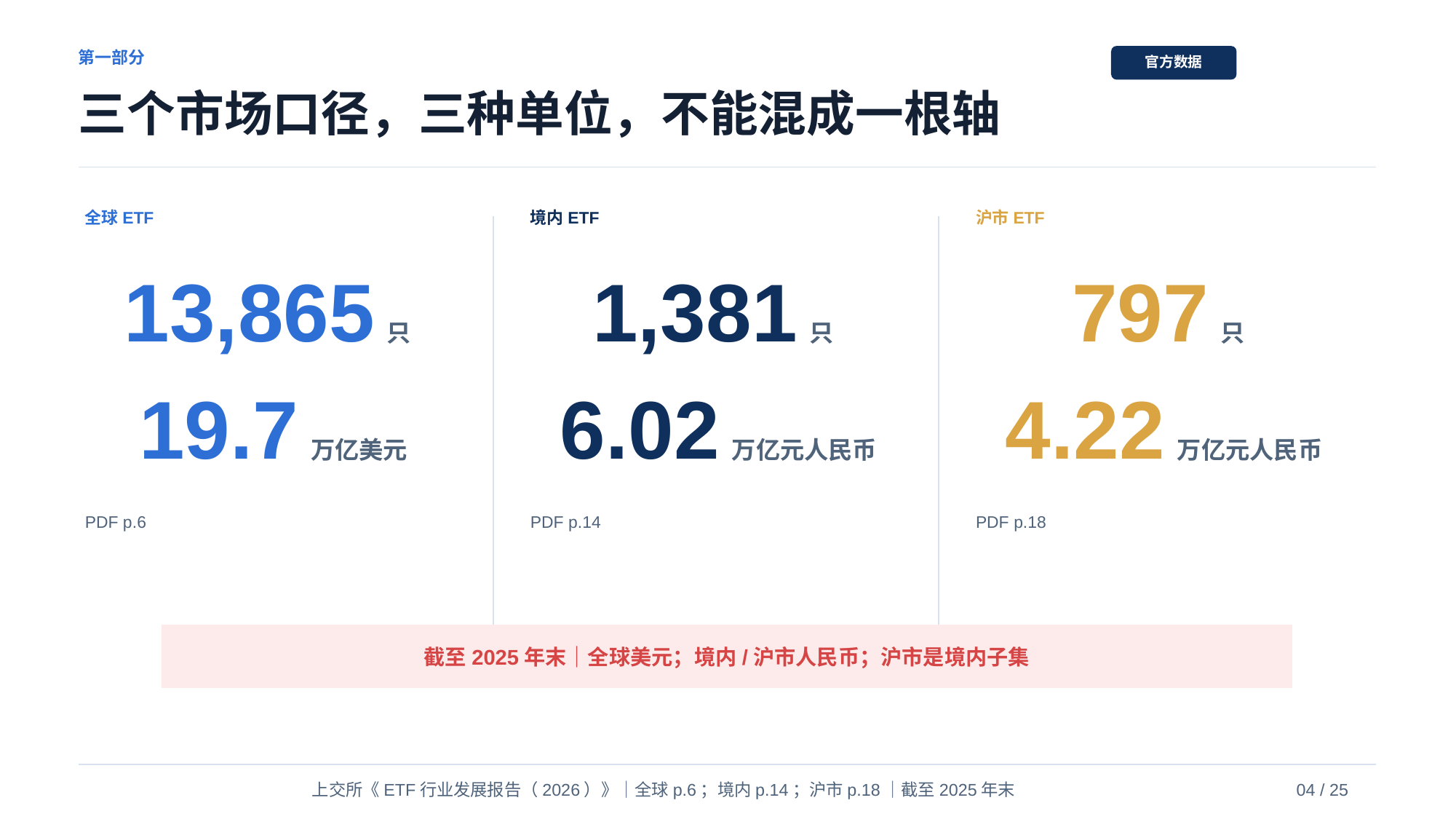

第一部分
官方数据
三个市场口径，三种单位，不能混成一根轴
全球ETF
境内ETF
沪市ETF
13,865 只
1,381 只
797 只
19.7 万亿美元
6.02 万亿元人民币
4.22 万亿元人民币
PDF p.6
PDF p.14
PDF p.18

截至2025年末｜全球美元；境内/沪市人民币；沪市是境内子集
上交所《ETF行业发展报告（2026）》｜全球p.6；境内p.14；沪市p.18｜截至2025年末
04 / 25